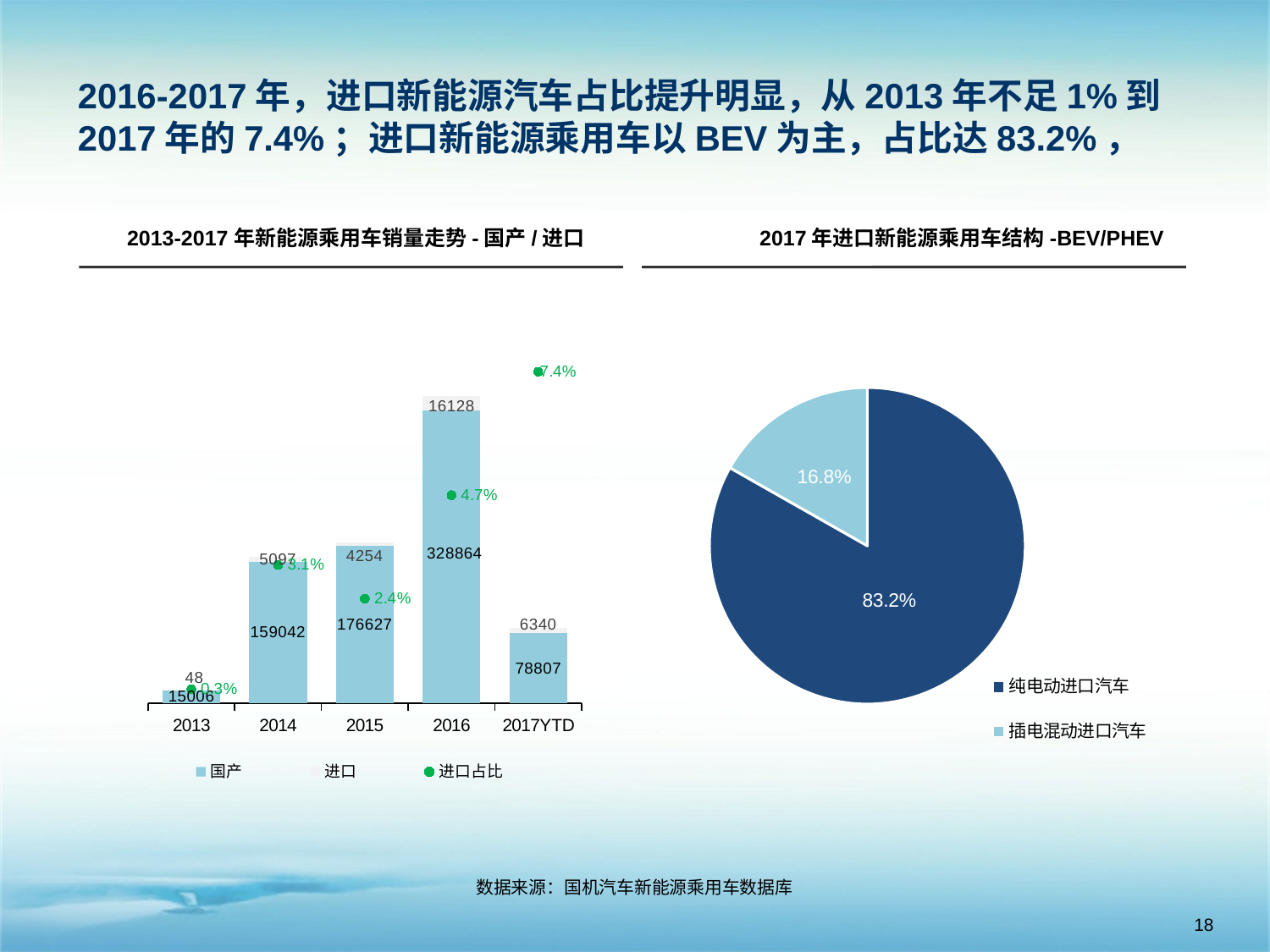

# 2016-2017年，进口新能源汽车占比提升明显，从2013年不足1%到2017年的7.4%；进口新能源乘用车以BEV为主，占比达83.2%，
2013-2017年新能源乘用车销量走势-国产/进口
2017年进口新能源乘用车结构-BEV/PHEV

### Chart

| Category | 国产 | 进口 | 进口占比 |
|---|---|---|---|
| 2013 | 15006.0 | 48.0 | 0.003188521323236344 |
| 2014 | 159042.0 | 5097.0 | 0.031052949024911947 |
| 2015 | 176627.0 | 4254.0 | 0.023518224689160313 |
| 2016 | 328864.0 | 16128.0 | 0.04674891011965496 |
| 2017YTD | 78807.0 | 6340.0 | 0.07445946422070092 |

### Chart

| Category | 份额 |
|---|---|
| 纯电动进口汽车 | 0.8320000000000006 |
| 插电混动进口汽车 | 0.16800000000000004 |
数据来源：国机汽车新能源乘用车数据库
18